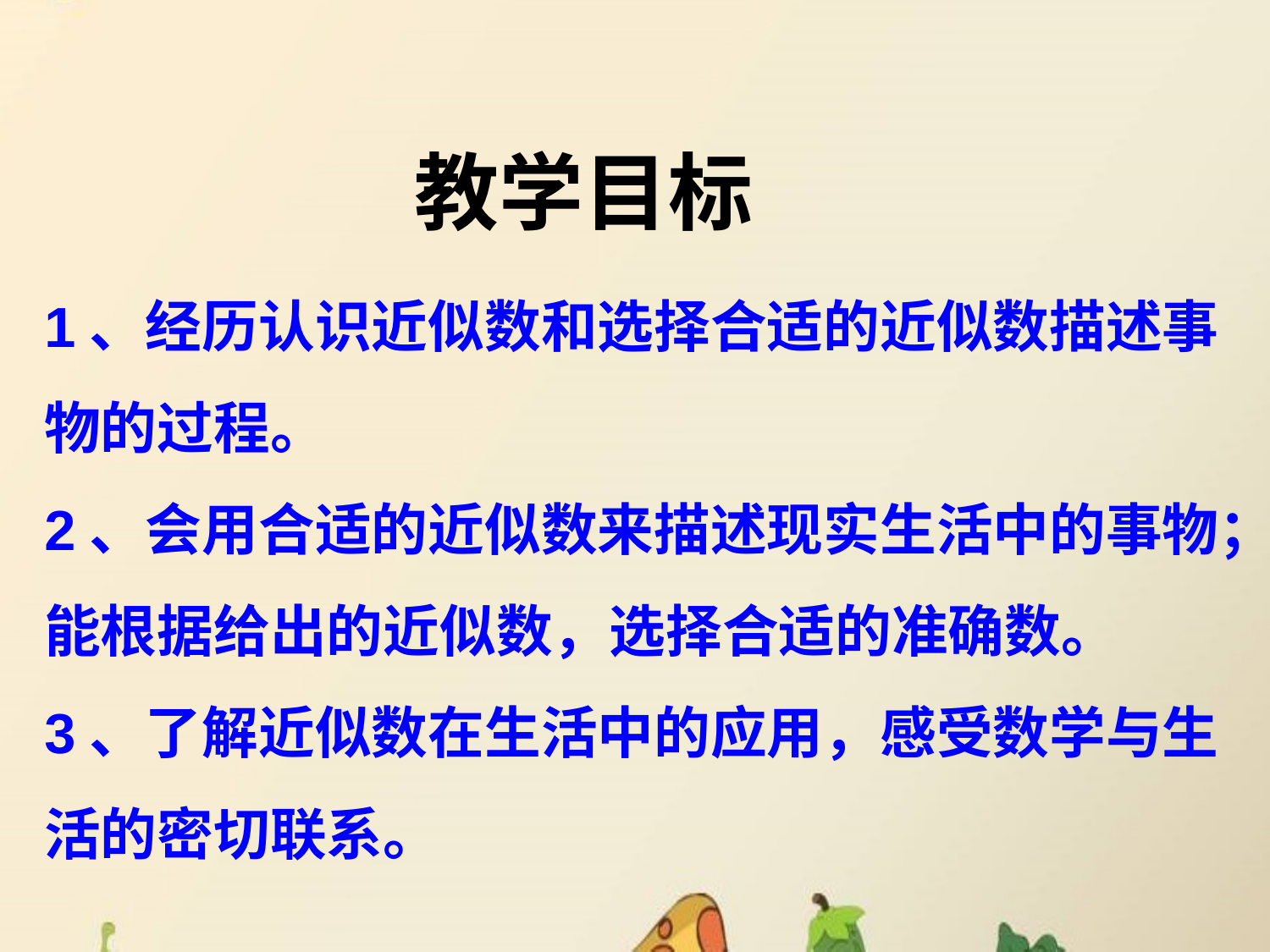

教学目标
1、经历认识近似数和选择合适的近似数描述事物的过程。
2、会用合适的近似数来描述现实生活中的事物；能根据给出的近似数，选择合适的准确数。
3、了解近似数在生活中的应用，感受数学与生活的密切联系。